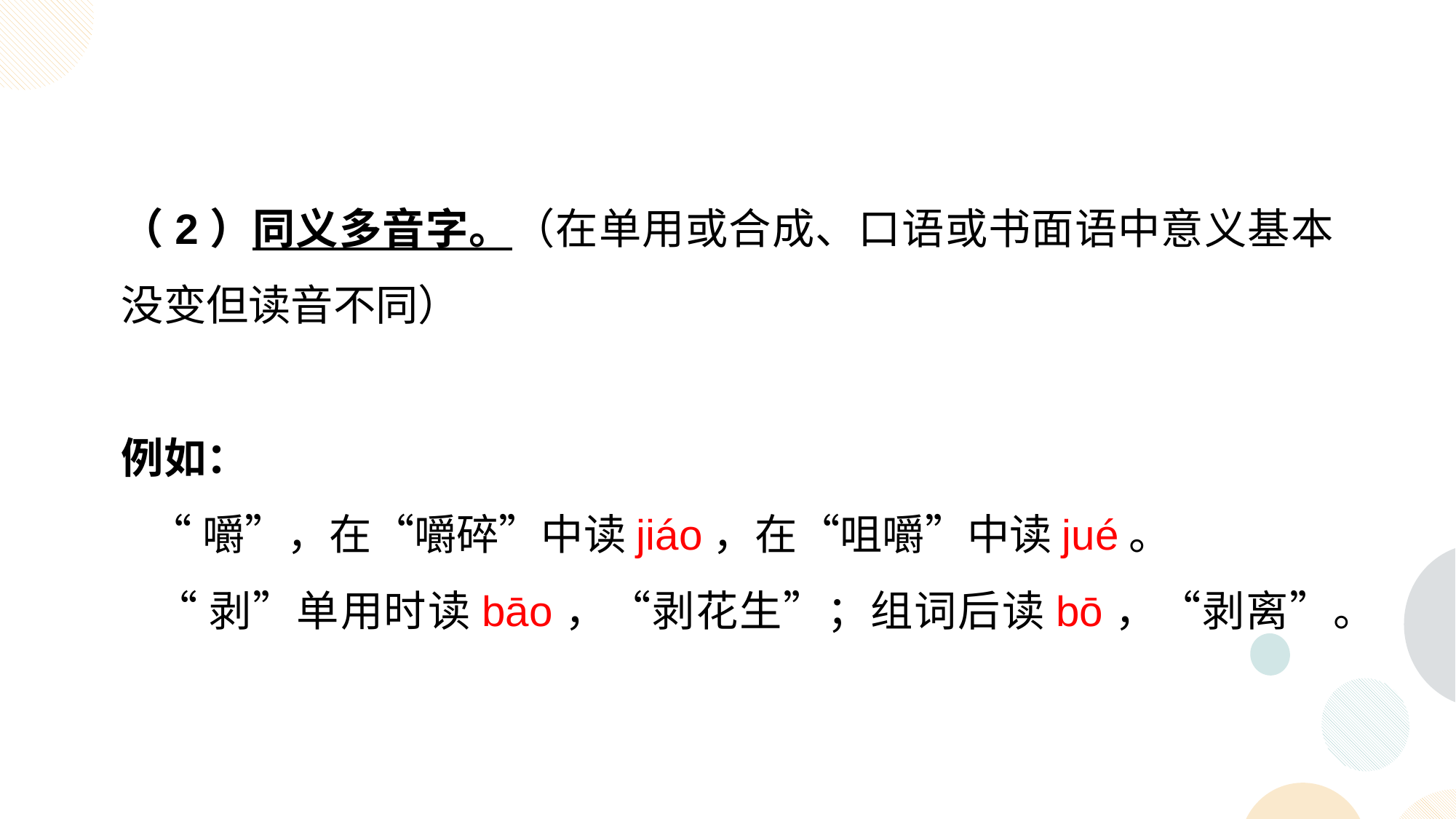

（2）同义多音字。（在单用或合成、口语或书面语中意义基本没变但读音不同）

例如：
   “嚼”，在“嚼碎”中读jiáo，在“咀嚼”中读jué。
   “剥”单用时读bāo，“剥花生”；组词后读bō，“剥离”。